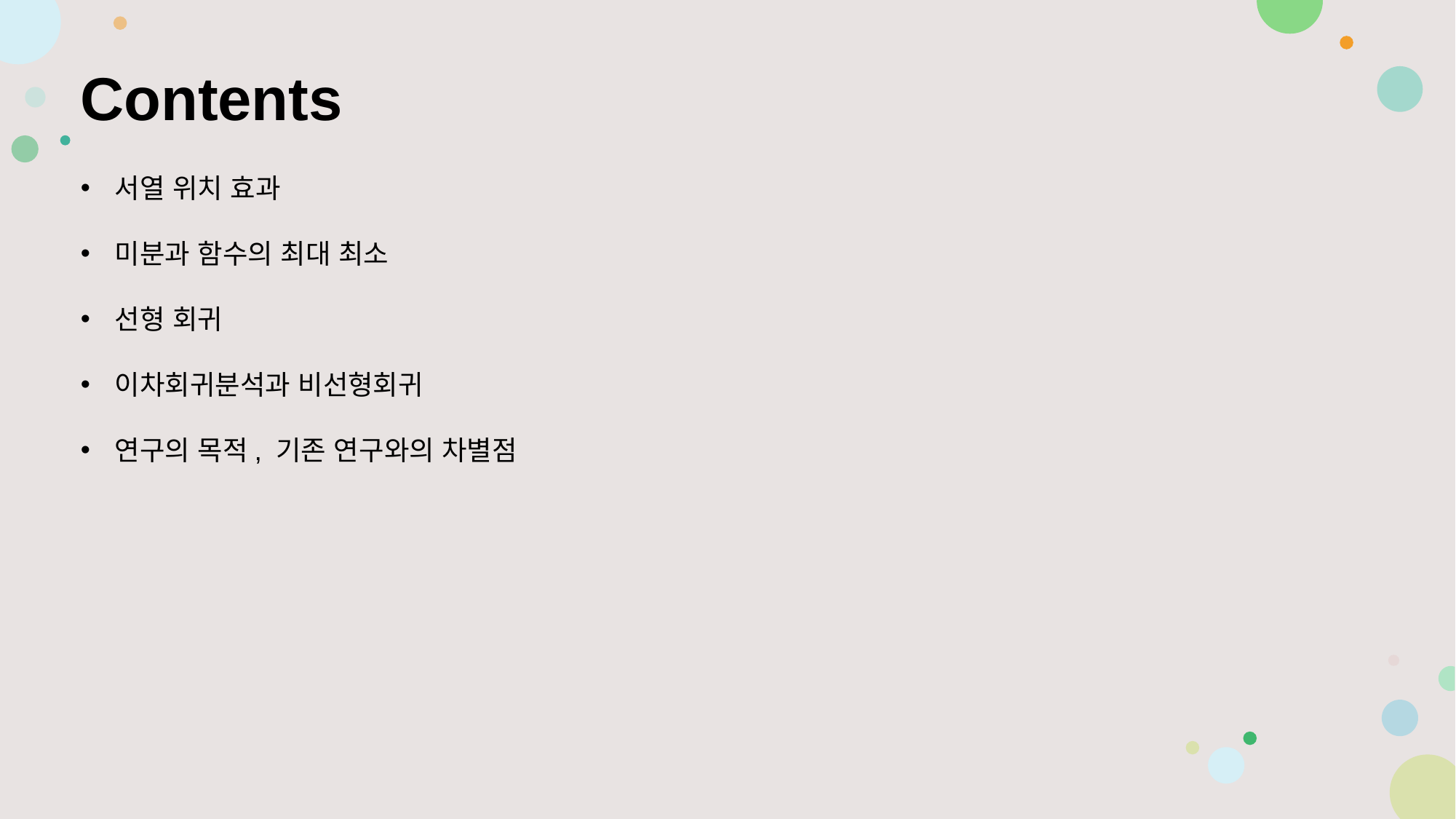

Contents
서열 위치 효과

미분과 함수의 최대 최소

선형 회귀

이차회귀분석과 비선형회귀

연구의 목적, 기존 연구와의 차별점